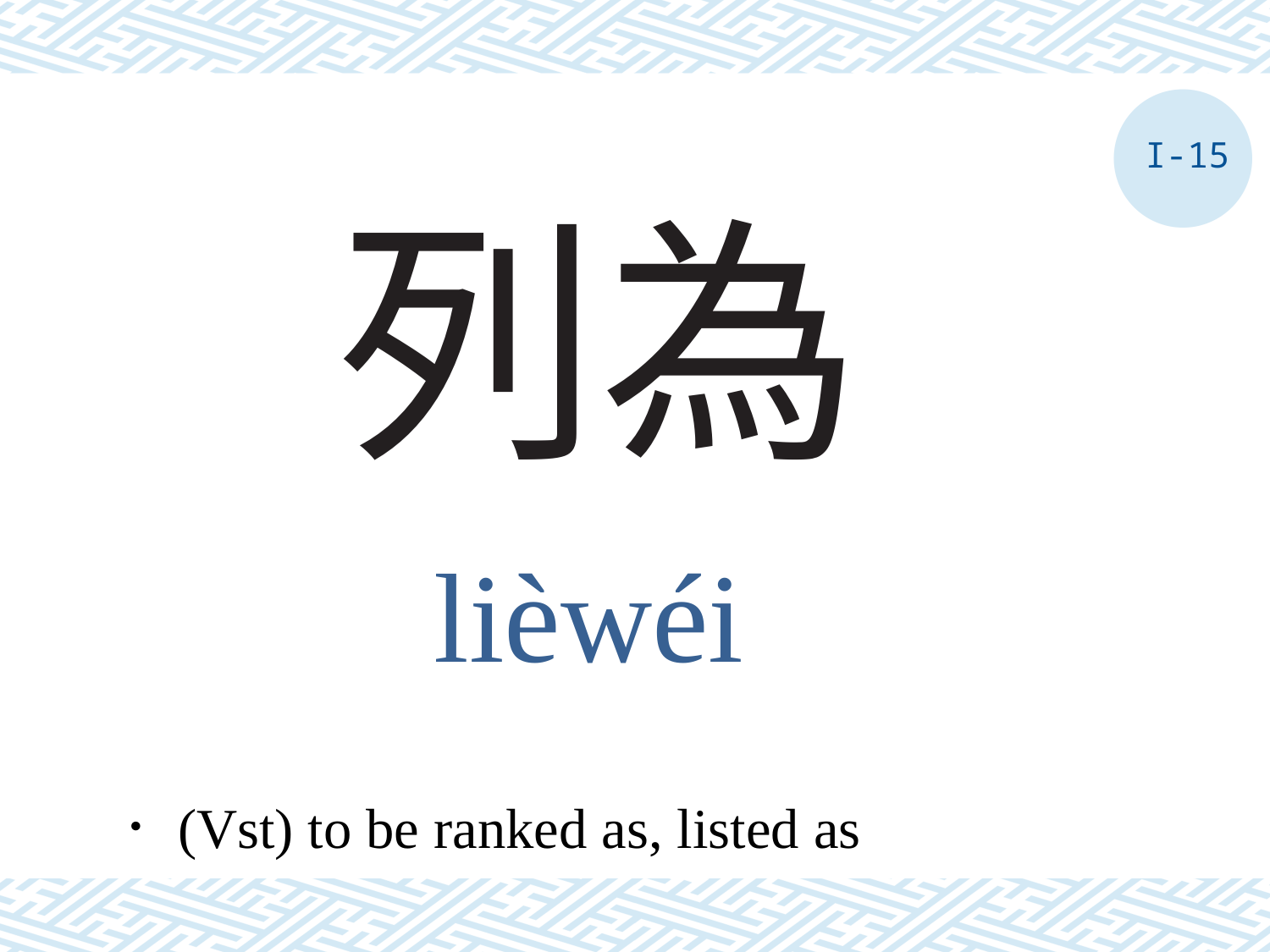

I-15

# 列為
lièwéi
．(Vst) to be ranked as, listed as